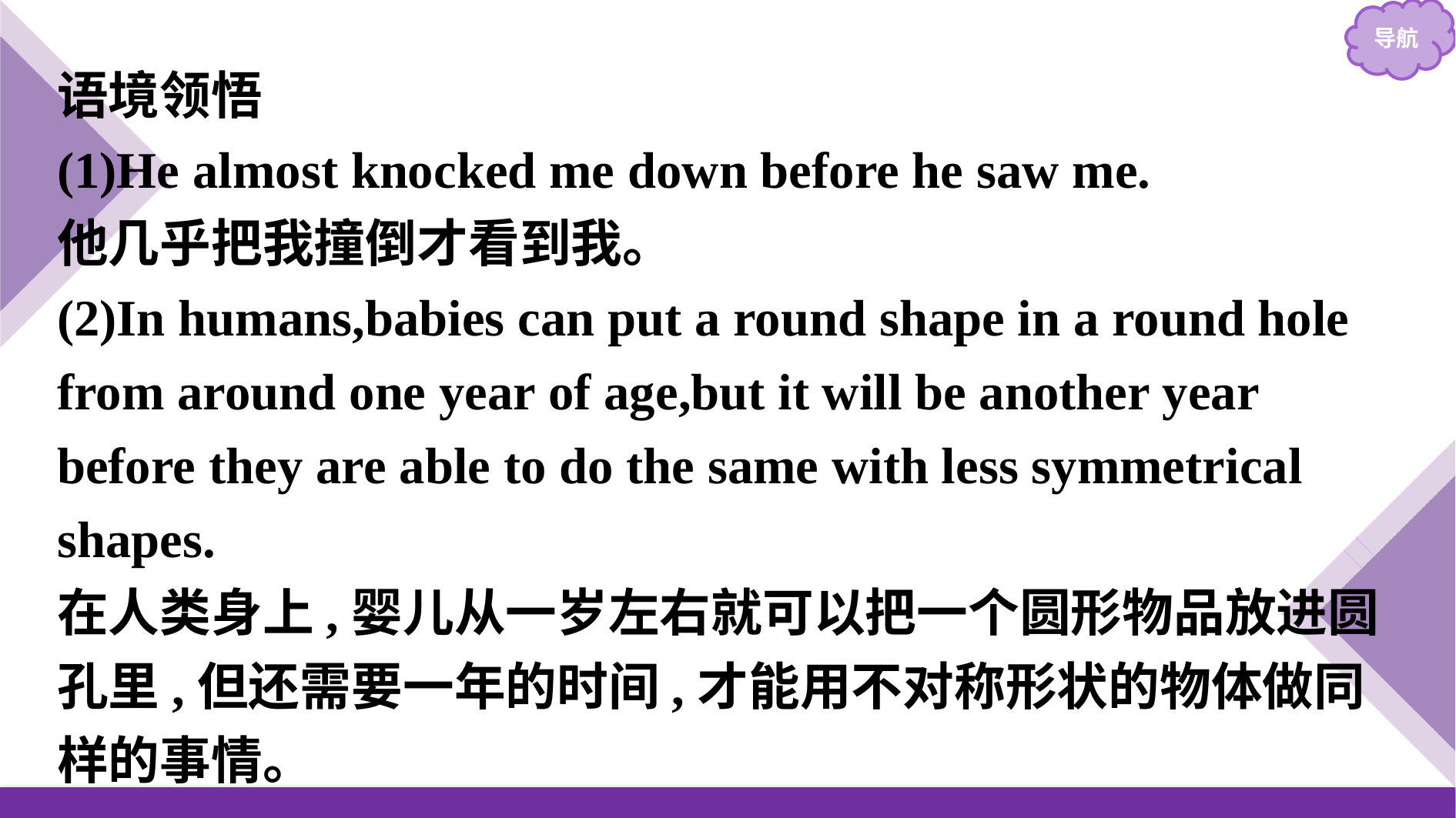

语境领悟
(1)He almost knocked me down before he saw me.
他几乎把我撞倒才看到我。
(2)In humans,babies can put a round shape in a round hole from around one year of age,but it will be another year before they are able to do the same with less symmetrical shapes.
在人类身上,婴儿从一岁左右就可以把一个圆形物品放进圆孔里,但还需要一年的时间,才能用不对称形状的物体做同样的事情。